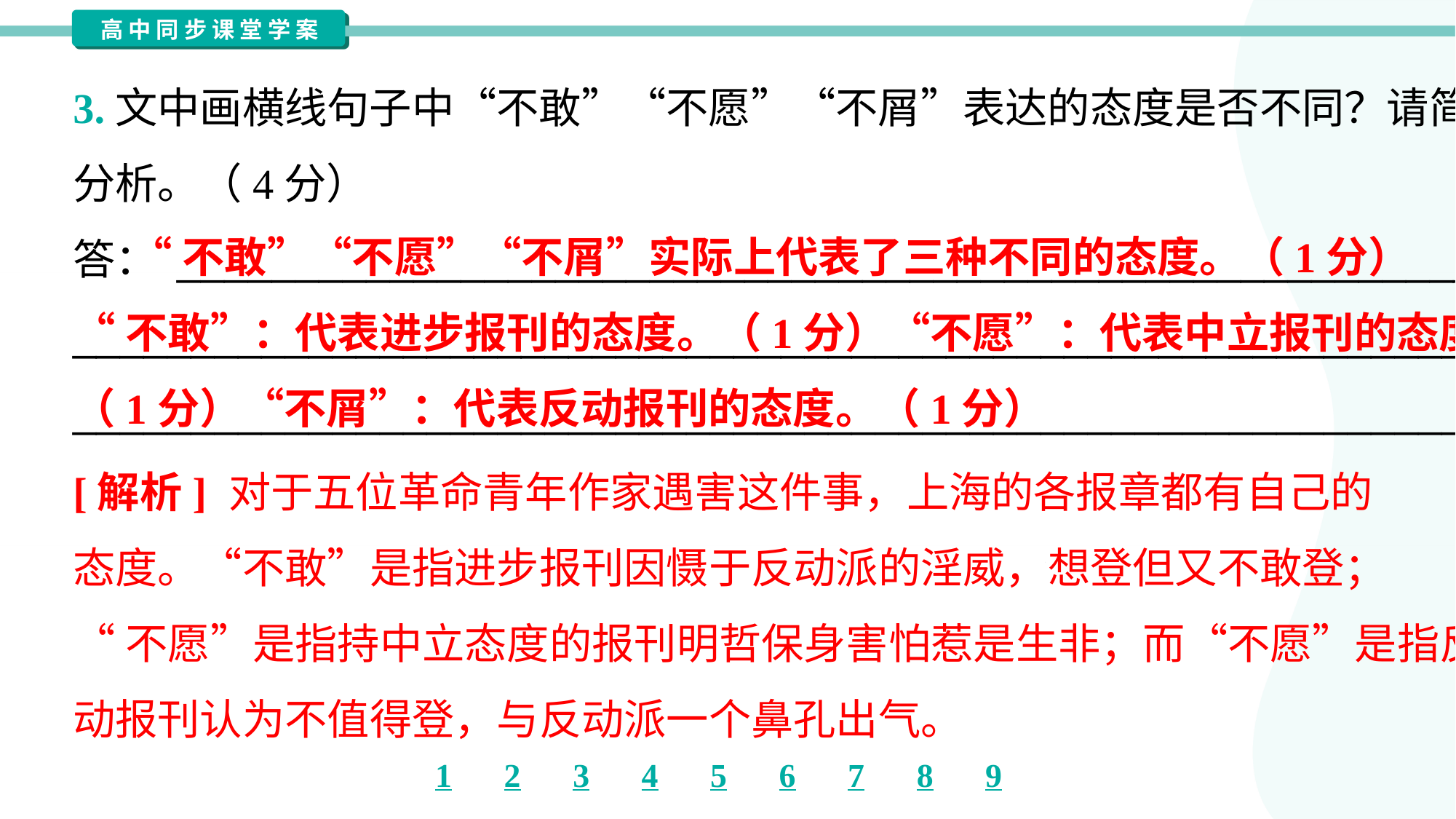

3.文中画横线句子中“不敢”“不愿”“不屑”表达的态度是否不同？请简要
分析。（4分）
答： ________________________________________________________
_____________________________________________________________
_____________________________________________________________
      “不敢”“不愿”“不屑”实际上代表了三种不同的态度。（1分）
“不敢”：代表进步报刊的态度。（1分）“不愿”：代表中立报刊的态度。
（1分）“不屑”：代表反动报刊的态度。（1分）
[解析] 对于五位革命青年作家遇害这件事，上海的各报章都有自己的
态度。“不敢”是指进步报刊因慑于反动派的淫威，想登但又不敢登；
“不愿”是指持中立态度的报刊明哲保身害怕惹是生非；而“不愿”是指反
动报刊认为不值得登，与反动派一个鼻孔出气。